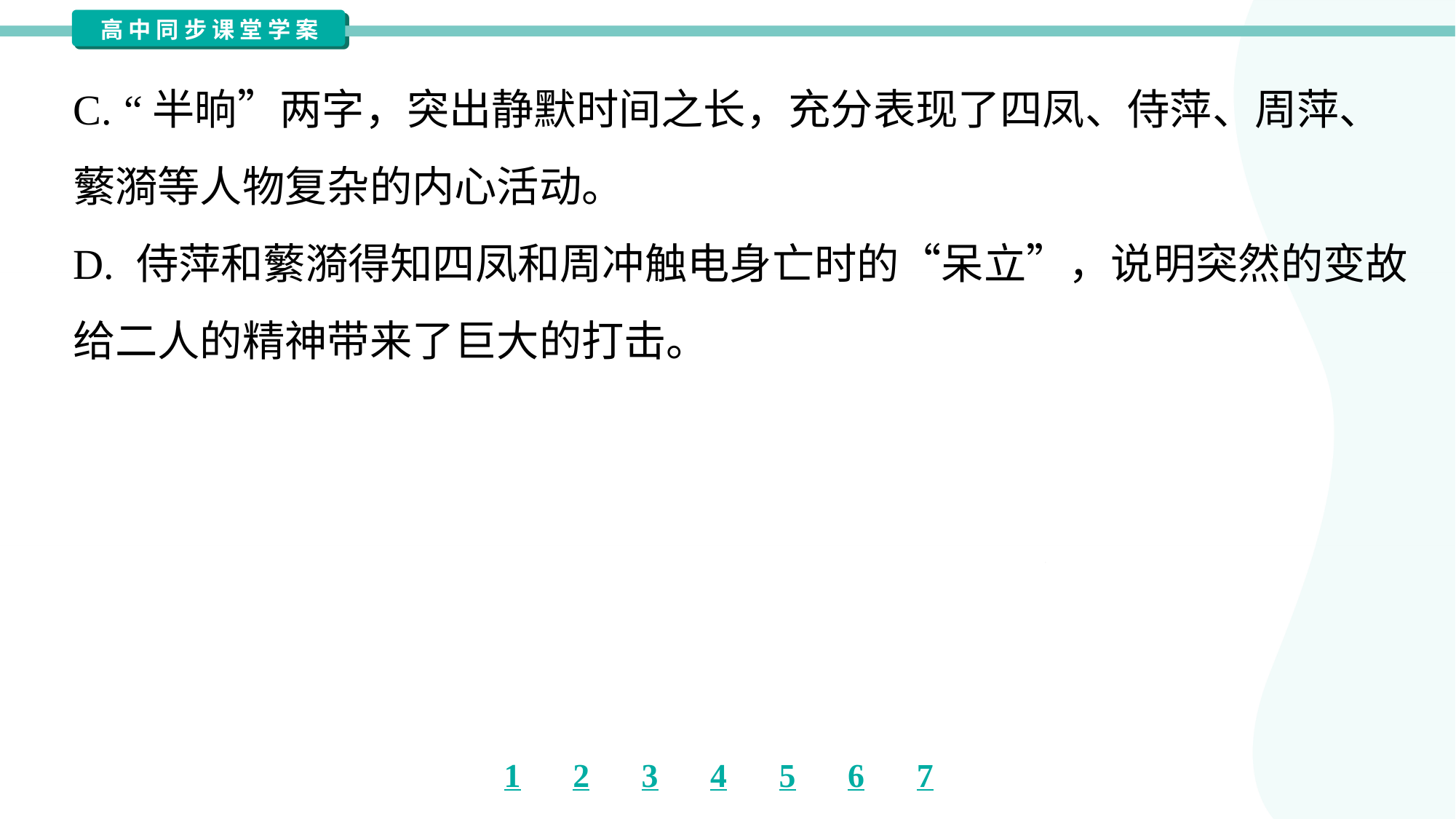

C. “半晌”两字，突出静默时间之长，充分表现了四凤、侍萍、周萍、
蘩漪等人物复杂的内心活动。
D. 侍萍和蘩漪得知四凤和周冲触电身亡时的“呆立”，说明突然的变故
给二人的精神带来了巨大的打击。